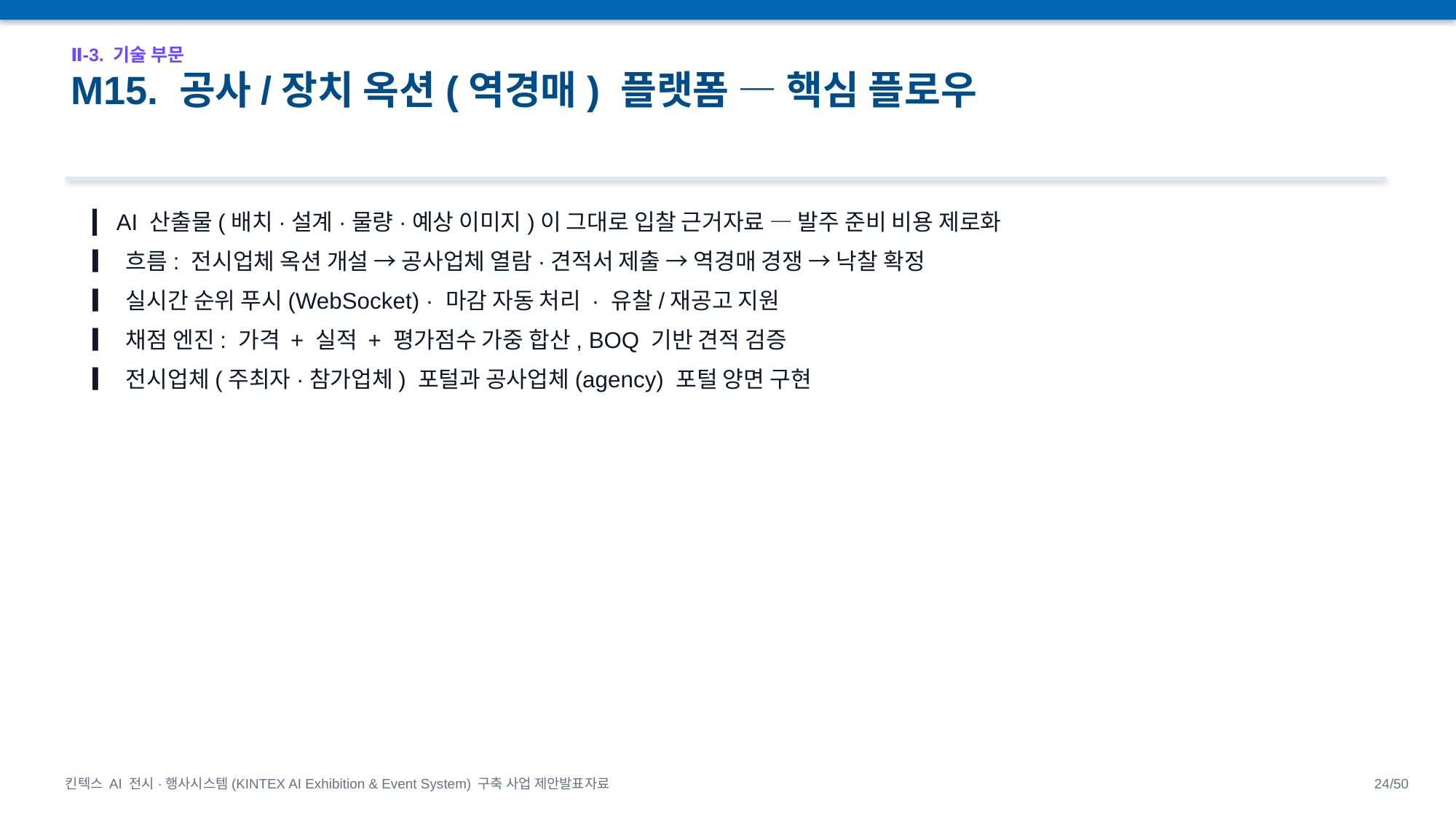

Ⅱ-3. 기술 부문
M15. 공사/장치 옥션(역경매) 플랫폼 — 핵심 플로우

▎ AI 산출물(배치·설계·물량·예상 이미지)이 그대로 입찰 근거자료 — 발주 준비 비용 제로화
▎ 흐름: 전시업체 옥션 개설 → 공사업체 열람·견적서 제출 → 역경매 경쟁 → 낙찰 확정
▎ 실시간 순위 푸시(WebSocket) · 마감 자동 처리 · 유찰/재공고 지원
▎ 채점 엔진: 가격 + 실적 + 평가점수 가중 합산, BOQ 기반 견적 검증
▎ 전시업체(주최자·참가업체) 포털과 공사업체(agency) 포털 양면 구현
킨텍스 AI 전시·행사시스템(KINTEX AI Exhibition & Event System) 구축 사업 제안발표자료
24/50